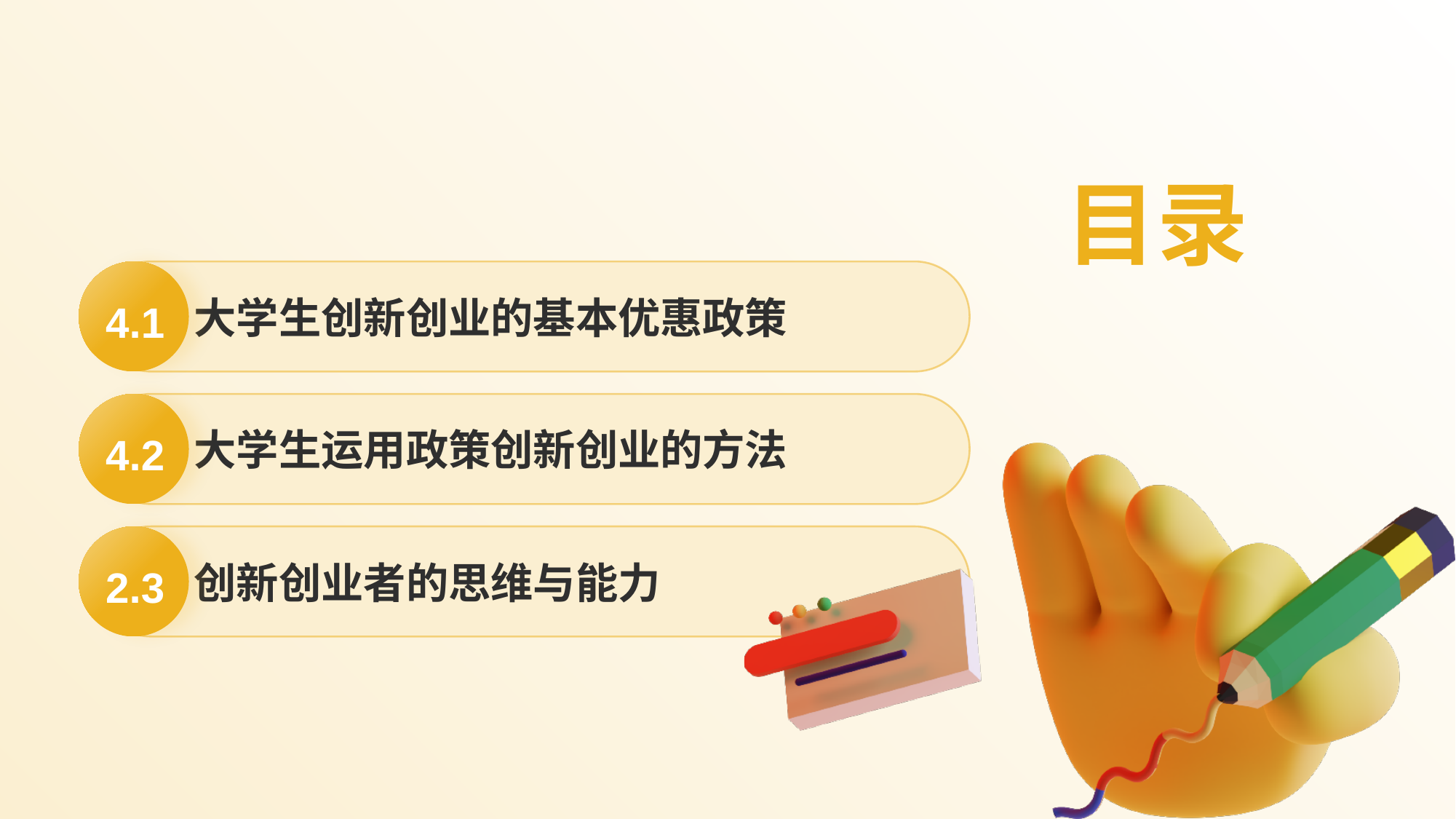

目录
4.1
大学生创新创业的基本优惠政策
4.2
大学生运用政策创新创业的方法

创新创业者的思维与能力
2.3